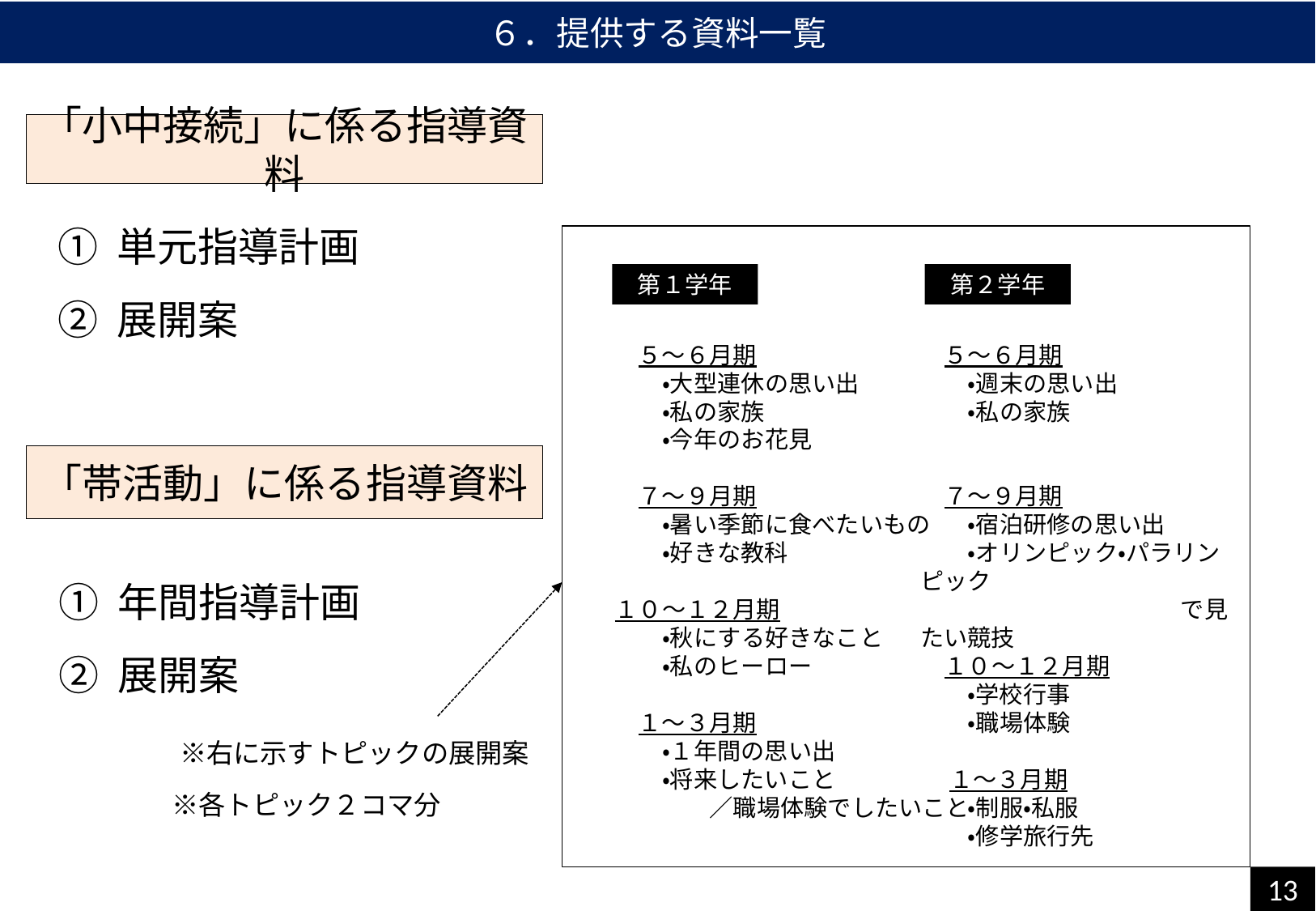

６．提供する資料一覧
「小中接続」に係る指導資料
① 単元指導計画
② 展開案

第１学年
第２学年
　５～６月期
　　・大型連休の思い出
　　・私の家族
　　・今年のお花見

　７～９月期
　　・暑い季節に食べたいもの
　　・好きな教科

１０～１２月期
　　・秋にする好きなこと
　　・私のヒーロー

　１～３月期
　　・１年間の思い出
　　・将来したいこと
　　　　／職場体験でしたいこと
　５～６月期
　　・週末の思い出
　　・私の家族

　７～９月期
　　・宿泊研修の思い出
　　・オリンピック・パラリンピック
　　　　　　　　　　　で見たい競技
　１０～１２月期
　　・学校行事
　　・職場体験

　 １～３月期
　　・制服・私服
　　・修学旅行先
「帯活動」に係る指導資料
① 年間指導計画
② 展開案
　　　※右に示すトピックの展開案
　　　　 ※各トピック２コマ分
13